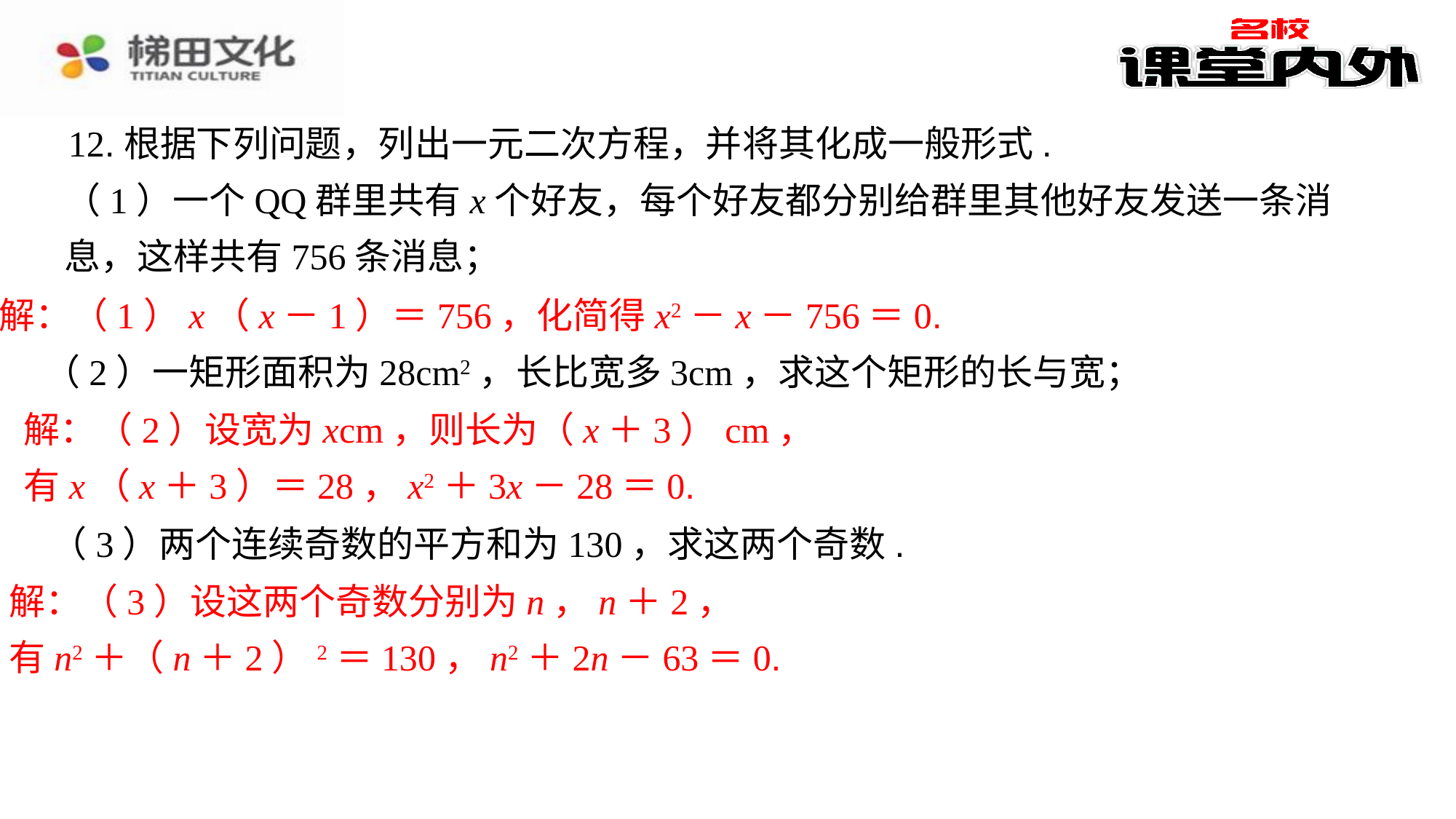

12.根据下列问题，列出一元二次方程，并将其化成一般形式.
（1）一个QQ群里共有x个好友，每个好友都分别给群里其他好友发送一条消息，这样共有756条消息；
解：（1）x（x－1）＝756，化简得x2－x－756＝0.
（2）一矩形面积为28cm2，长比宽多3cm，求这个矩形的长与宽；
解：（2）设宽为xcm，则长为（x＋3）cm，
有x（x＋3）＝28，x2＋3x－28＝0.
（3）两个连续奇数的平方和为130，求这两个奇数.
解：（3）设这两个奇数分别为n，n＋2，
有n2＋（n＋2）2＝130，n2＋2n－63＝0.